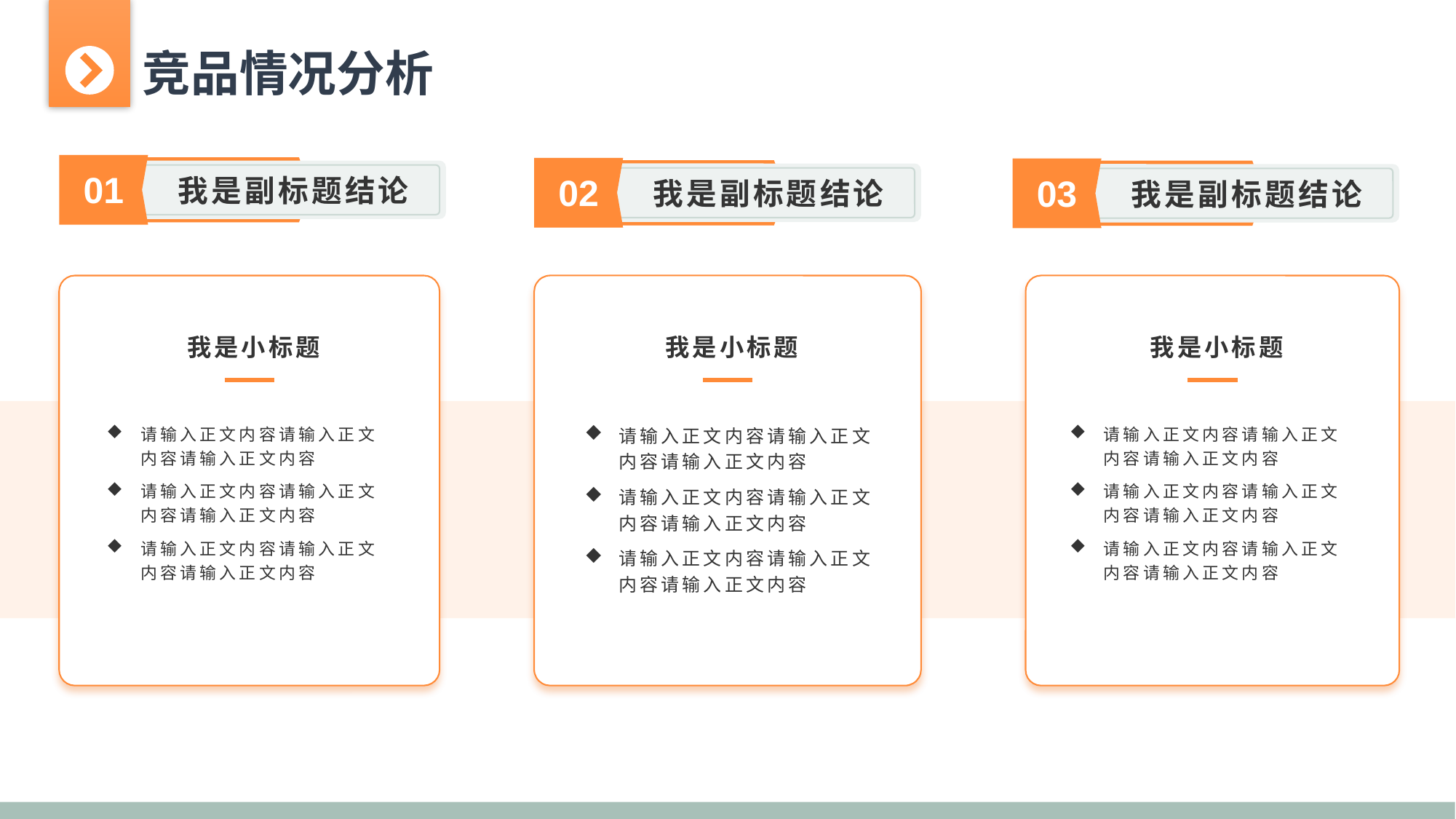

竞品情况分析

01
我是副标题结论

02
我是副标题结论

03
我是副标题结论

我是小标题
请输入正文内容请输入正文内容请输入正文内容
请输入正文内容请输入正文内容请输入正文内容
请输入正文内容请输入正文内容请输入正文内容
我是小标题
请输入正文内容请输入正文内容请输入正文内容
请输入正文内容请输入正文内容请输入正文内容
请输入正文内容请输入正文内容请输入正文内容
我是小标题
请输入正文内容请输入正文内容请输入正文内容
请输入正文内容请输入正文内容请输入正文内容
请输入正文内容请输入正文内容请输入正文内容